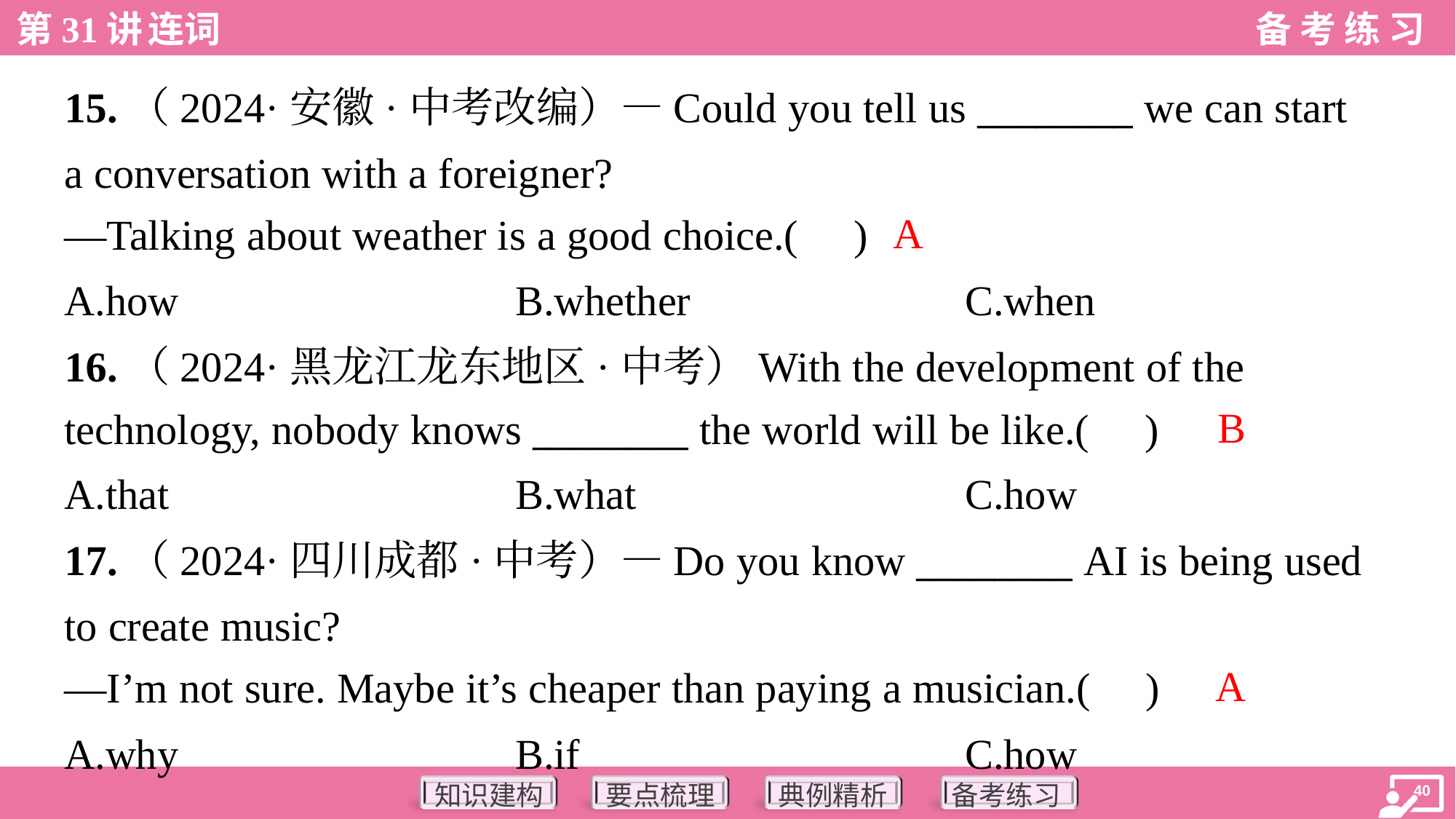

15.（2024·安徽·中考改编）—Could you tell us ________ we can start
a conversation with a foreigner?
—Talking about weather is a good choice.(     )
A
A.how	B.whether	C.when
16.（2024·黑龙江龙东地区·中考）With the development of the
technology, nobody knows ________ the world will be like.(     )
B
A.that	B.what	C.how
17.（2024·四川成都·中考）—Do you know ________ AI is being used
to create music?
—I’m not sure. Maybe it’s cheaper than paying a musician.(     )
A
A.why	B.if	C.how